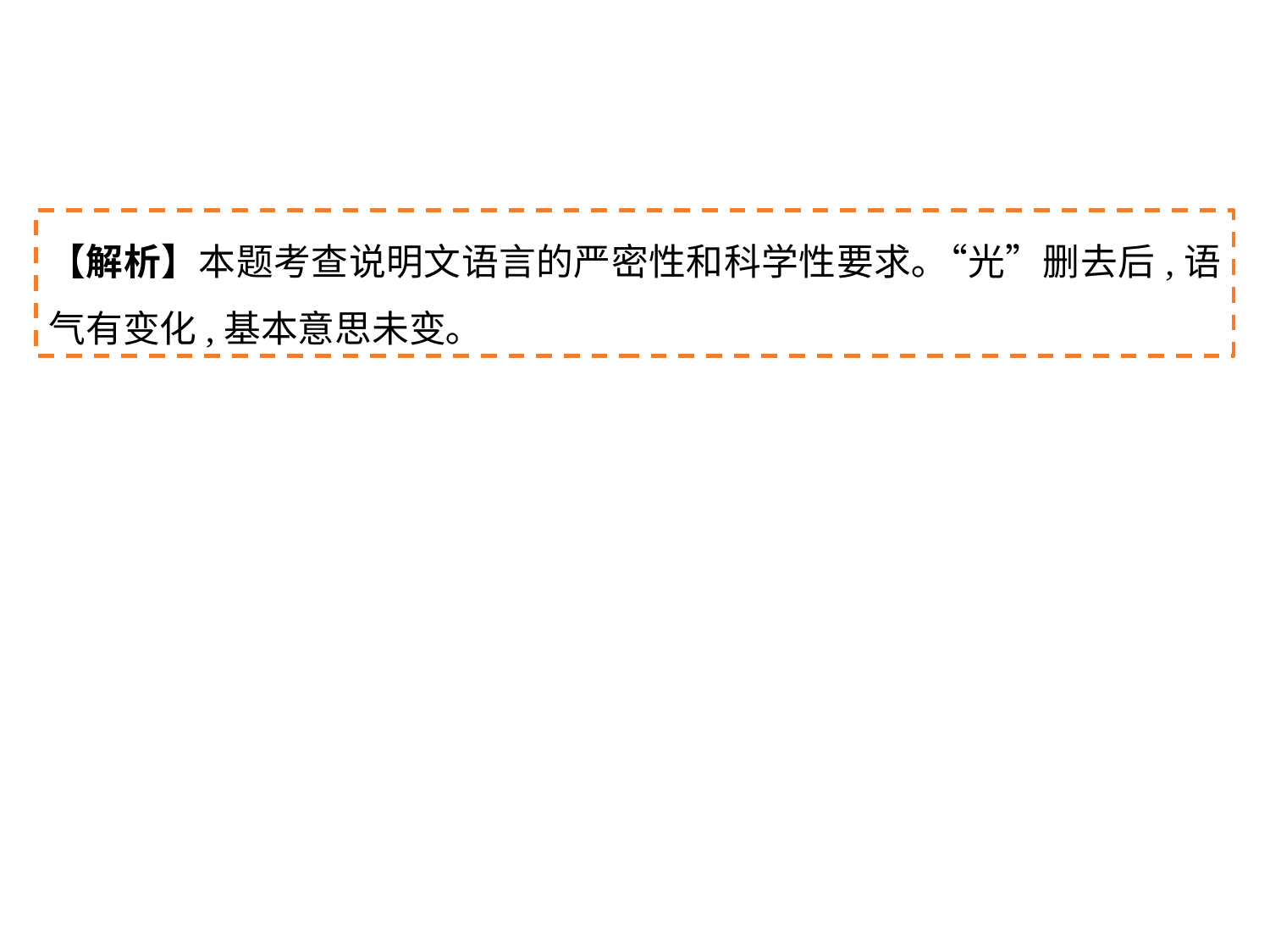

【解析】本题考查说明文语言的严密性和科学性要求｡“光”删去后,语气有变化,基本意思未变｡